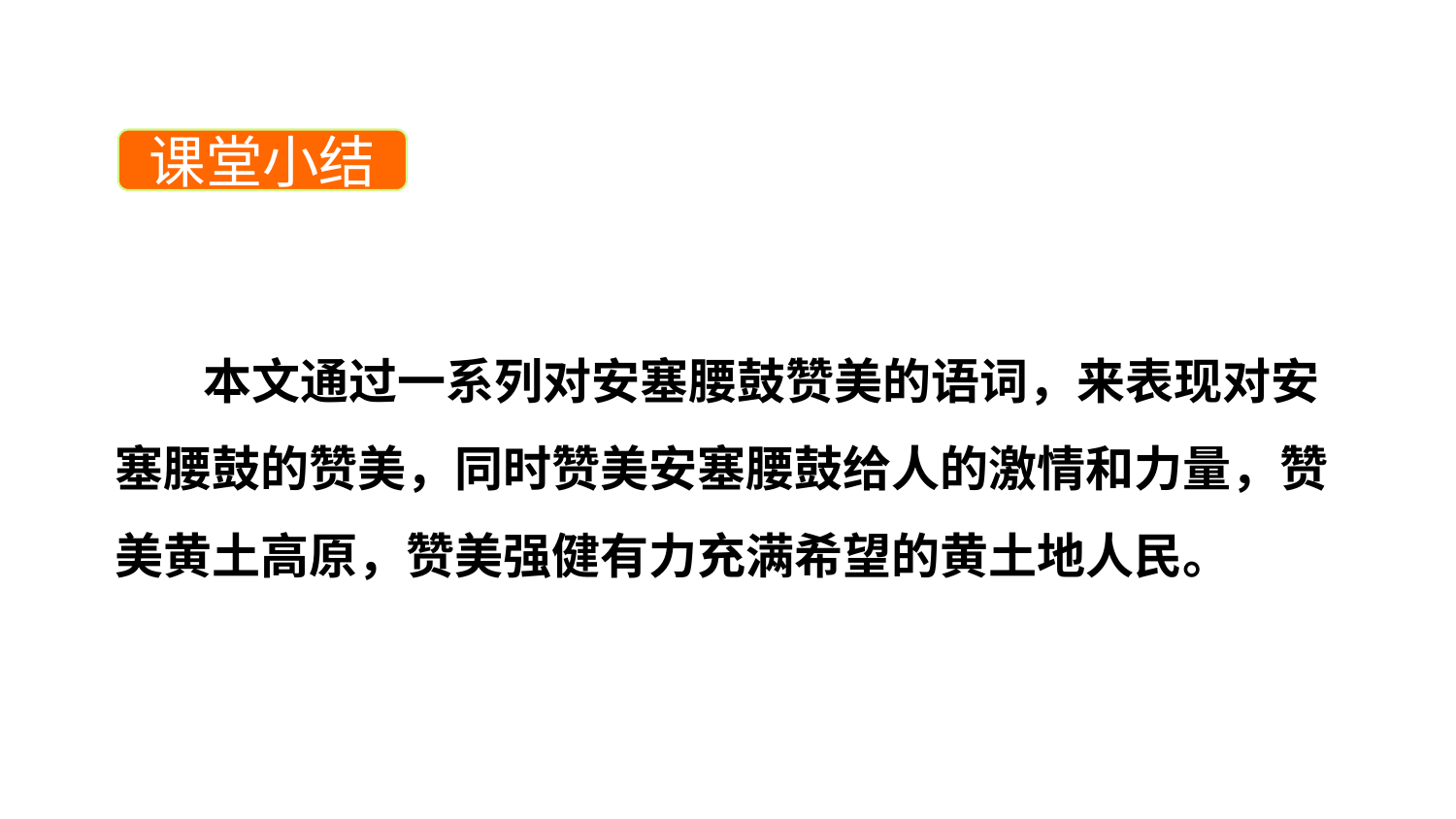

课堂小结
       本文通过一系列对安塞腰鼓赞美的语词，来表现对安塞腰鼓的赞美，同时赞美安塞腰鼓给人的激情和力量，赞美黄土高原，赞美强健有力充满希望的黄土地人民。